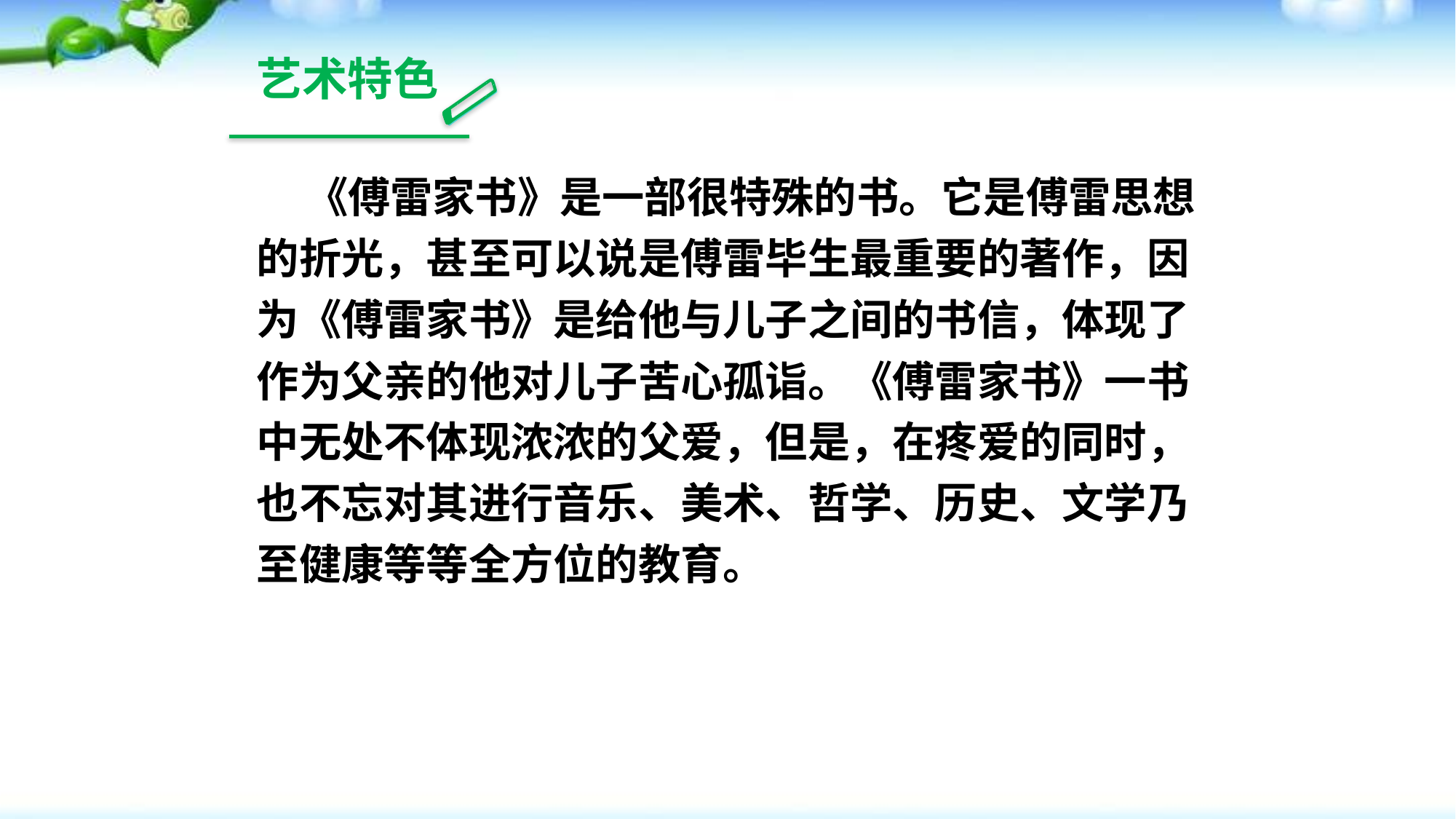

艺术特色

    《傅雷家书》是一部很特殊的书。它是傅雷思想的折光，甚至可以说是傅雷毕生最重要的著作，因为《傅雷家书》是给他与儿子之间的书信，体现了作为父亲的他对儿子苦心孤诣。《傅雷家书》一书中无处不体现浓浓的父爱，但是，在疼爱的同时，也不忘对其进行音乐、美术、哲学、历史、文学乃至健康等等全方位的教育。